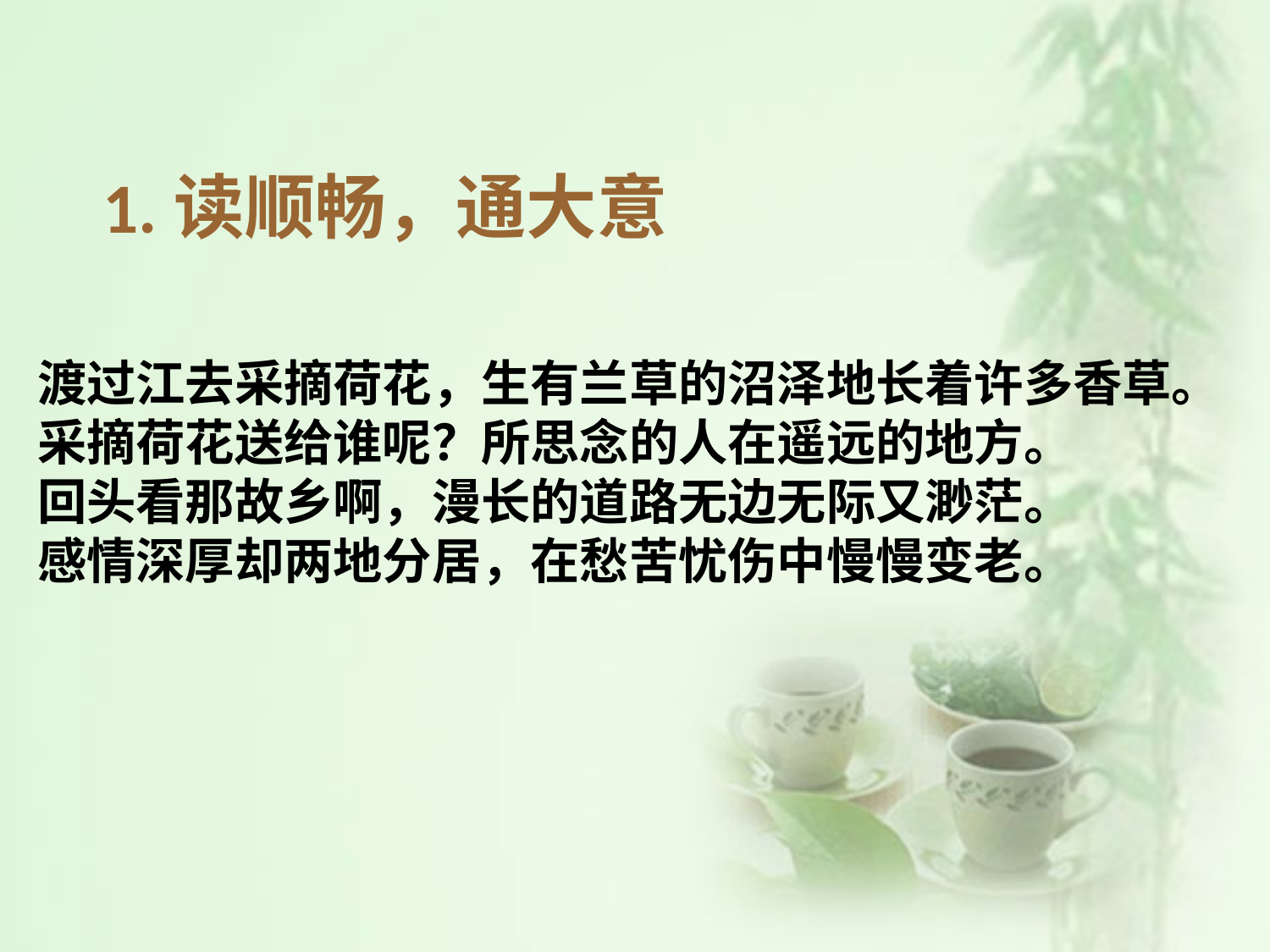

1.读顺畅，通大意
渡过江去采摘荷花，生有兰草的沼泽地长着许多香草。
采摘荷花送给谁呢？所思念的人在遥远的地方。
回头看那故乡啊，漫长的道路无边无际又渺茫。
感情深厚却两地分居，在愁苦忧伤中慢慢变老。